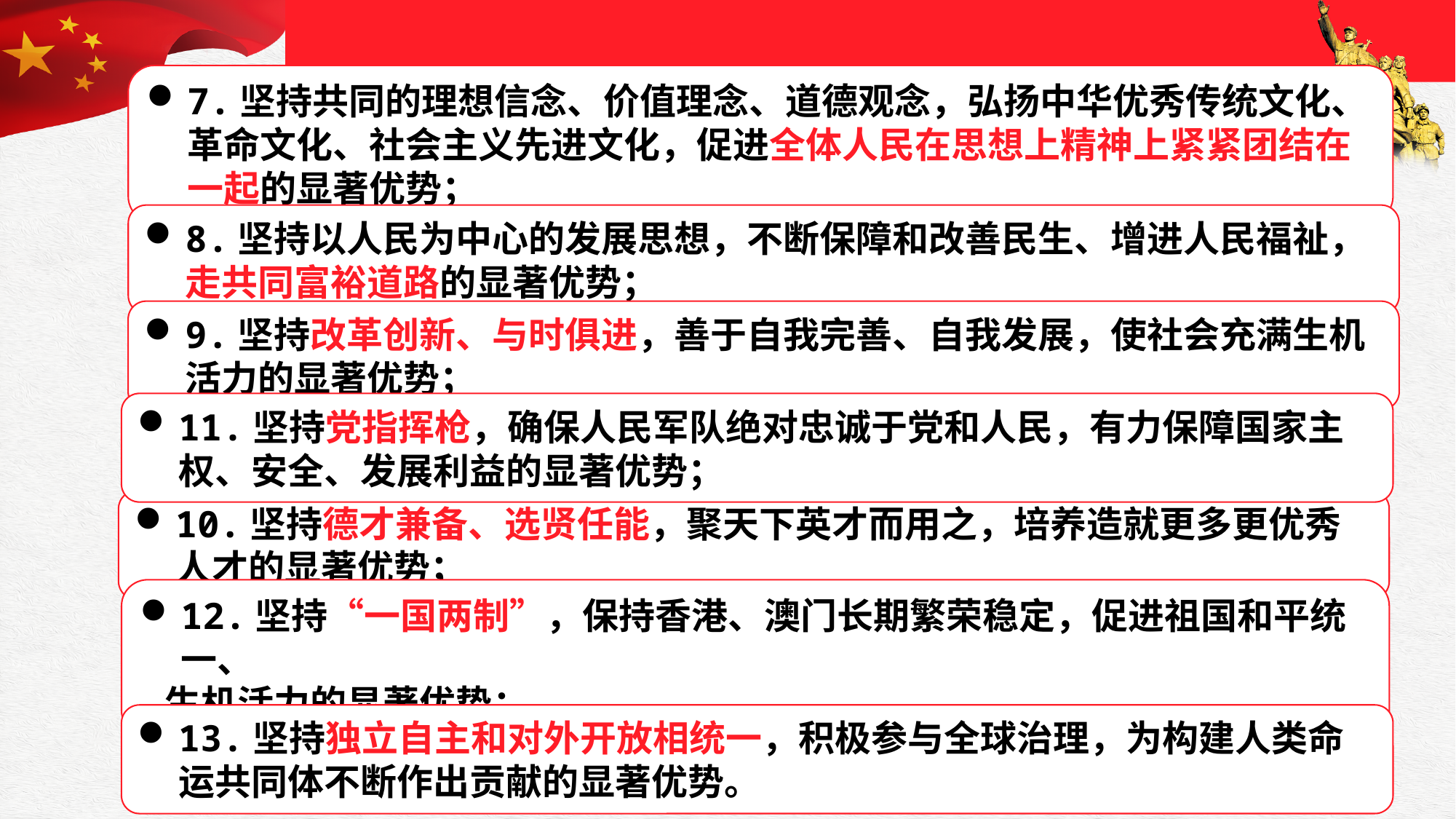

7.坚持共同的理想信念、价值理念、道德观念，弘扬中华优秀传统文化、革命文化、社会主义先进文化，促进全体人民在思想上精神上紧紧团结在一起的显著优势；
8.坚持以人民为中心的发展思想，不断保障和改善民生、增进人民福祉，走共同富裕道路的显著优势；
9.坚持改革创新、与时俱进，善于自我完善、自我发展，使社会充满生机活力的显著优势；
11.坚持党指挥枪，确保人民军队绝对忠诚于党和人民，有力保障国家主权、安全、发展利益的显著优势；
10.坚持德才兼备、选贤任能，聚天下英才而用之，培养造就更多更优秀人才的显著优势；
12.坚持“一国两制”，保持香港、澳门长期繁荣稳定，促进祖国和平统一、
  生机活力的显著优势；
13.坚持独立自主和对外开放相统一，积极参与全球治理，为构建人类命运共同体不断作出贡献的显著优势。